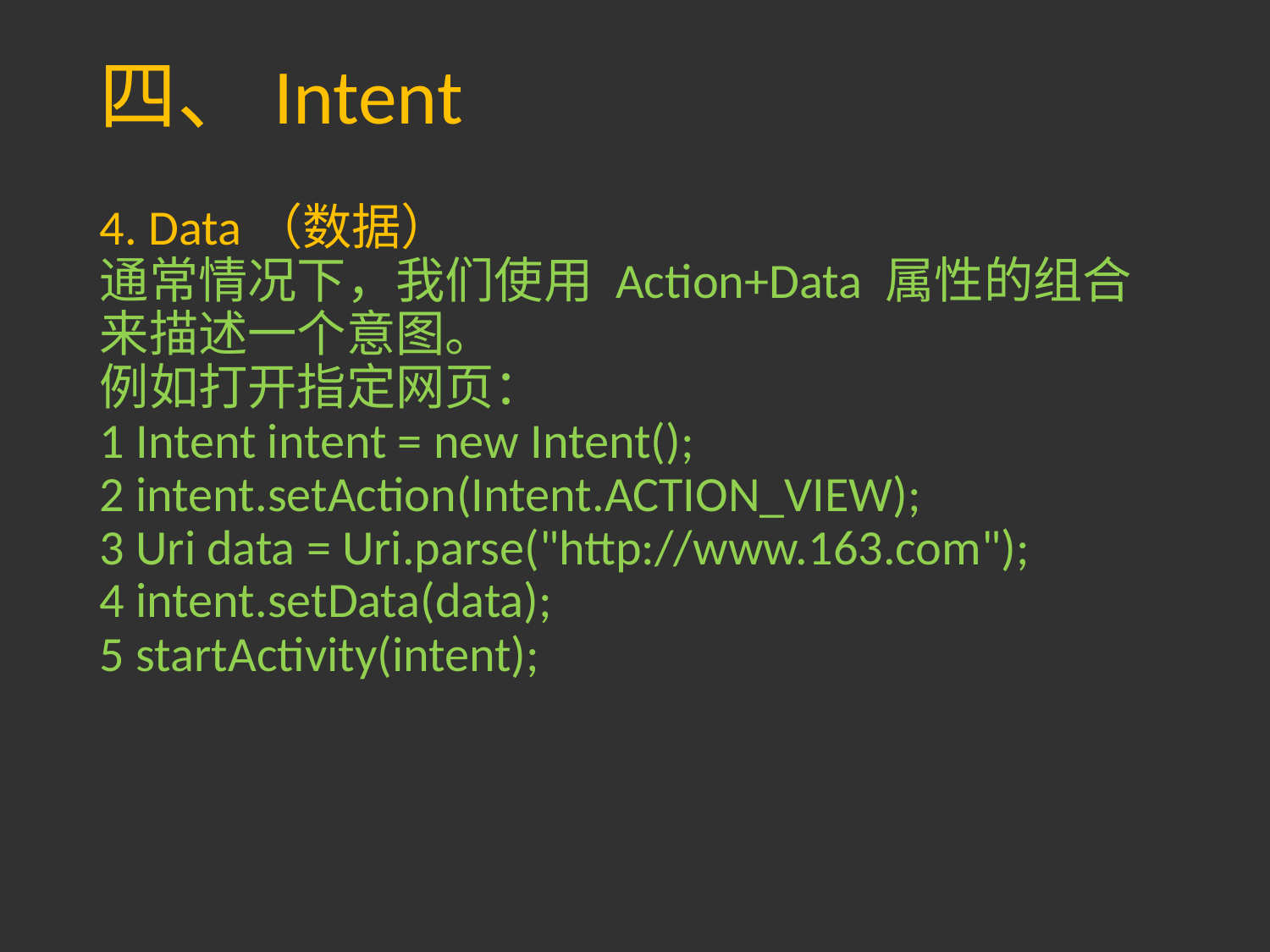

# 四、Intent
4. Data（数据）
通常情况下，我们使用 Action+Data 属性的组合来描述一个意图。
例如打开指定网页：
1 Intent intent = new Intent();
2 intent.setAction(Intent.ACTION_VIEW);
3 Uri data = Uri.parse("http://www.163.com");
4 intent.setData(data);
5 startActivity(intent);